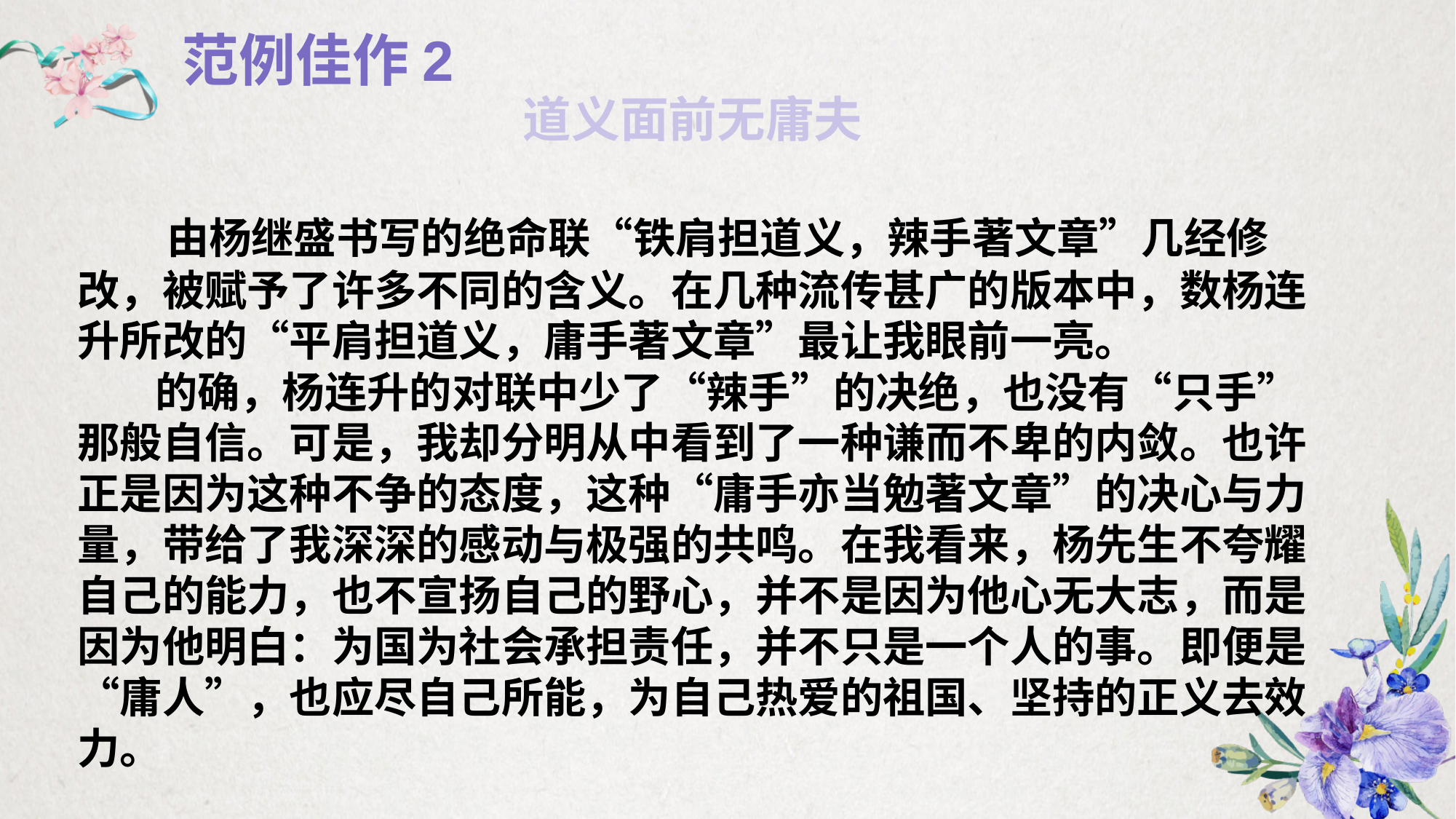

范例佳作2
道义面前无庸夫

       由杨继盛书写的绝命联“铁肩担道义，辣手著文章”几经修改，被赋予了许多不同的含义。在几种流传甚广的版本中，数杨连升所改的“平肩担道义，庸手著文章”最让我眼前一亮。
       的确，杨连升的对联中少了“辣手”的决绝，也没有“只手”那般自信。可是，我却分明从中看到了一种谦而不卑的内敛。也许正是因为这种不争的态度，这种“庸手亦当勉著文章”的决心与力量，带给了我深深的感动与极强的共鸣。在我看来，杨先生不夸耀自己的能力，也不宣扬自己的野心，并不是因为他心无大志，而是因为他明白：为国为社会承担责任，并不只是一个人的事。即便是“庸人”，也应尽自己所能，为自己热爱的祖国、坚持的正义去效力。